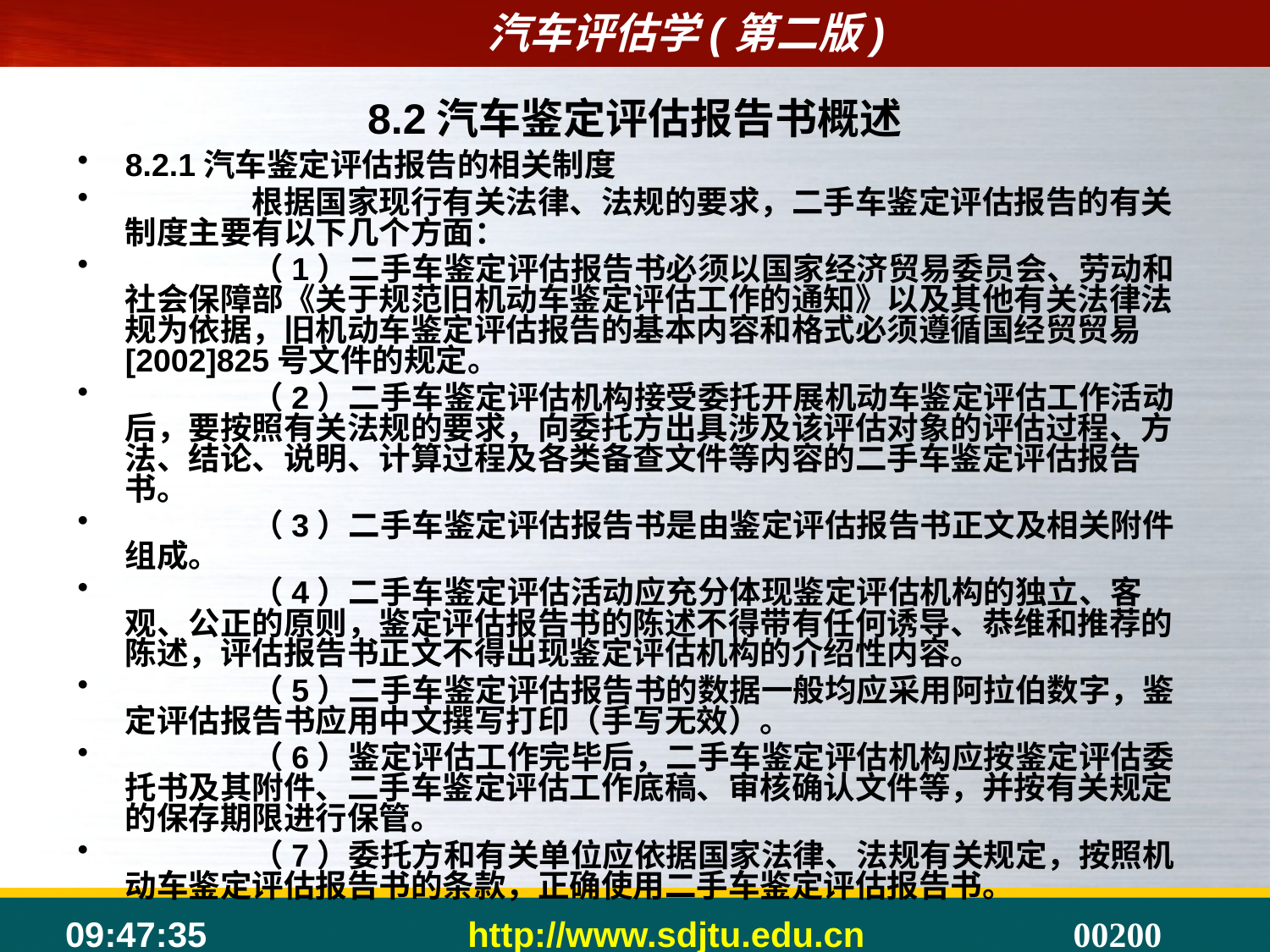

# 8.2汽车鉴定评估报告书概述
8.2.1汽车鉴定评估报告的相关制度
	根据国家现行有关法律、法规的要求，二手车鉴定评估报告的有关制度主要有以下几个方面：
	（1）二手车鉴定评估报告书必须以国家经济贸易委员会、劳动和社会保障部《关于规范旧机动车鉴定评估工作的通知》以及其他有关法律法规为依据，旧机动车鉴定评估报告的基本内容和格式必须遵循国经贸贸易[2002]825号文件的规定。
	（2）二手车鉴定评估机构接受委托开展机动车鉴定评估工作活动后，要按照有关法规的要求，向委托方出具涉及该评估对象的评估过程、方法、结论、说明、计算过程及各类备查文件等内容的二手车鉴定评估报告书。
	（3）二手车鉴定评估报告书是由鉴定评估报告书正文及相关附件组成。
	（4）二手车鉴定评估活动应充分体现鉴定评估机构的独立、客观、公正的原则，鉴定评估报告书的陈述不得带有任何诱导、恭维和推荐的陈述，评估报告书正文不得出现鉴定评估机构的介绍性内容。
	（5）二手车鉴定评估报告书的数据一般均应采用阿拉伯数字，鉴定评估报告书应用中文撰写打印（手写无效）。
	（6）鉴定评估工作完毕后，二手车鉴定评估机构应按鉴定评估委托书及其附件、二手车鉴定评估工作底稿、审核确认文件等，并按有关规定的保存期限进行保管。
	（7）委托方和有关单位应依据国家法律、法规有关规定，按照机动车鉴定评估报告书的条款，正确使用二手车鉴定评估报告书。